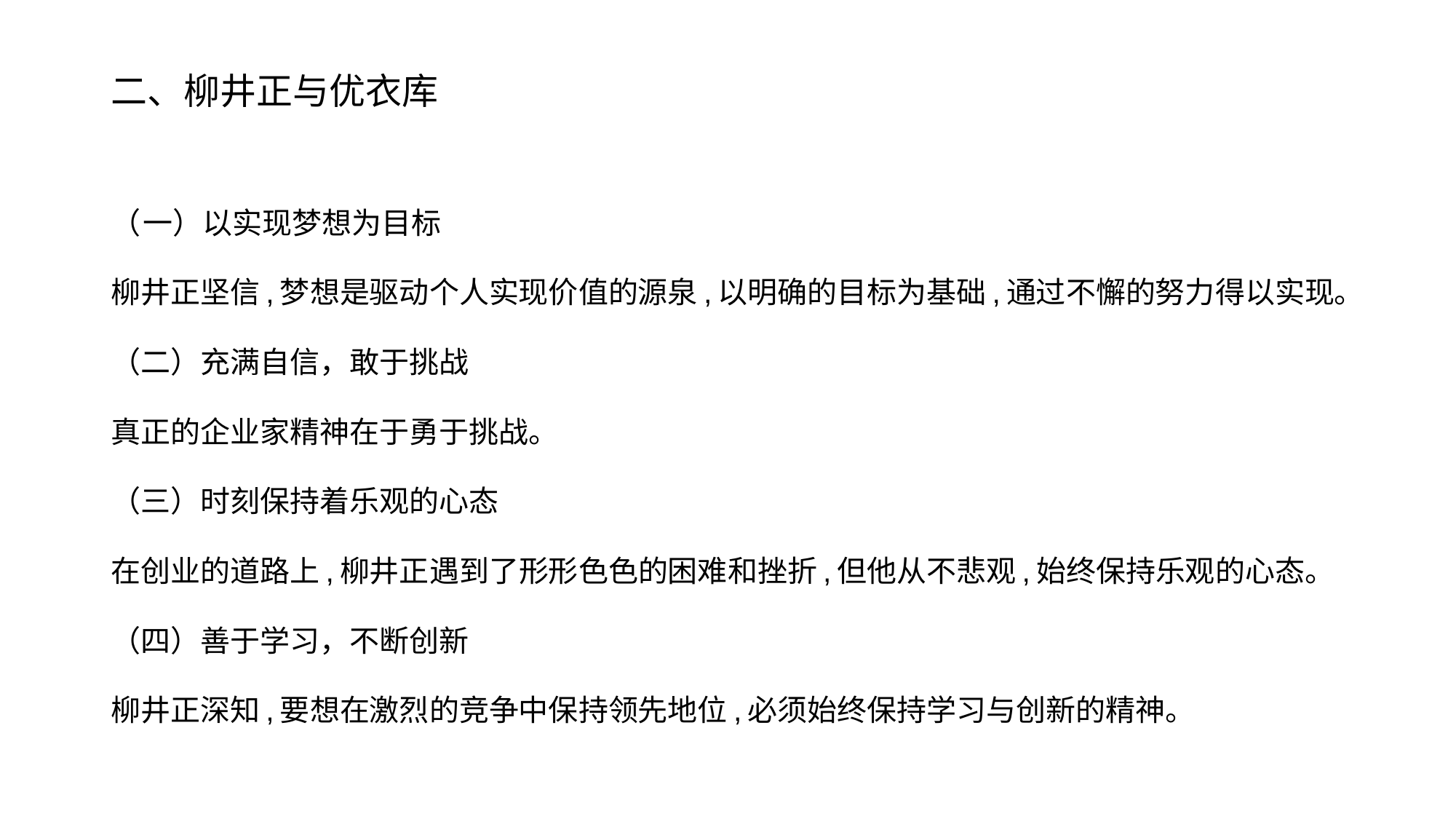

# 二、柳井正与优衣库
（一）以实现梦想为目标
柳井正坚信,梦想是驱动个人实现价值的源泉,以明确的目标为基础,通过不懈的努力得以实现。
（二）充满自信，敢于挑战
真正的企业家精神在于勇于挑战。
（三）时刻保持着乐观的心态
在创业的道路上,柳井正遇到了形形色色的困难和挫折,但他从不悲观,始终保持乐观的心态。
（四）善于学习，不断创新
柳井正深知,要想在激烈的竞争中保持领先地位,必须始终保持学习与创新的精神。